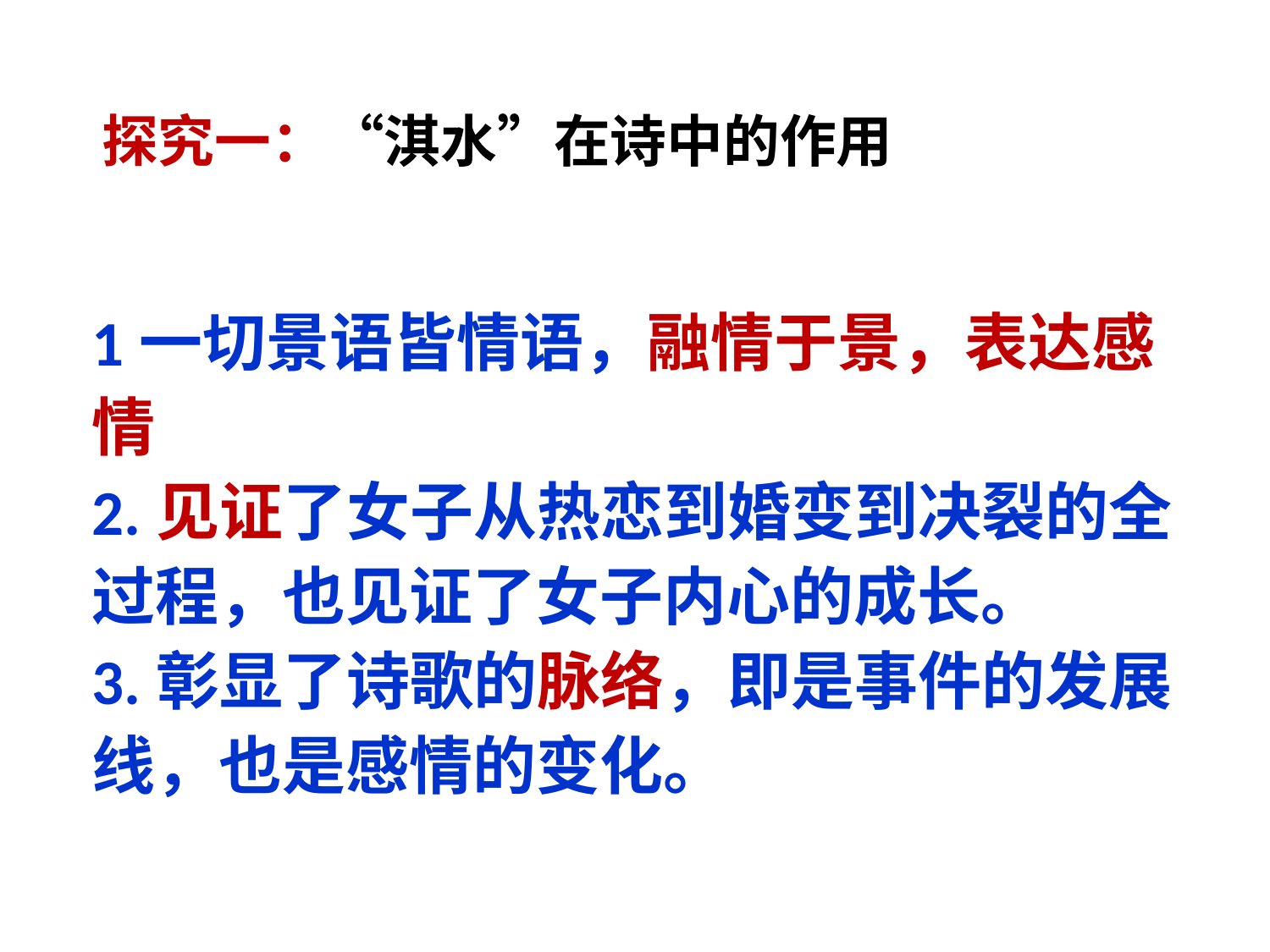

探究一：“淇水”在诗中的作用

1一切景语皆情语，融情于景，表达感情
2.见证了女子从热恋到婚变到决裂的全过程，也见证了女子内心的成长。
3.彰显了诗歌的脉络，即是事件的发展线，也是感情的变化。